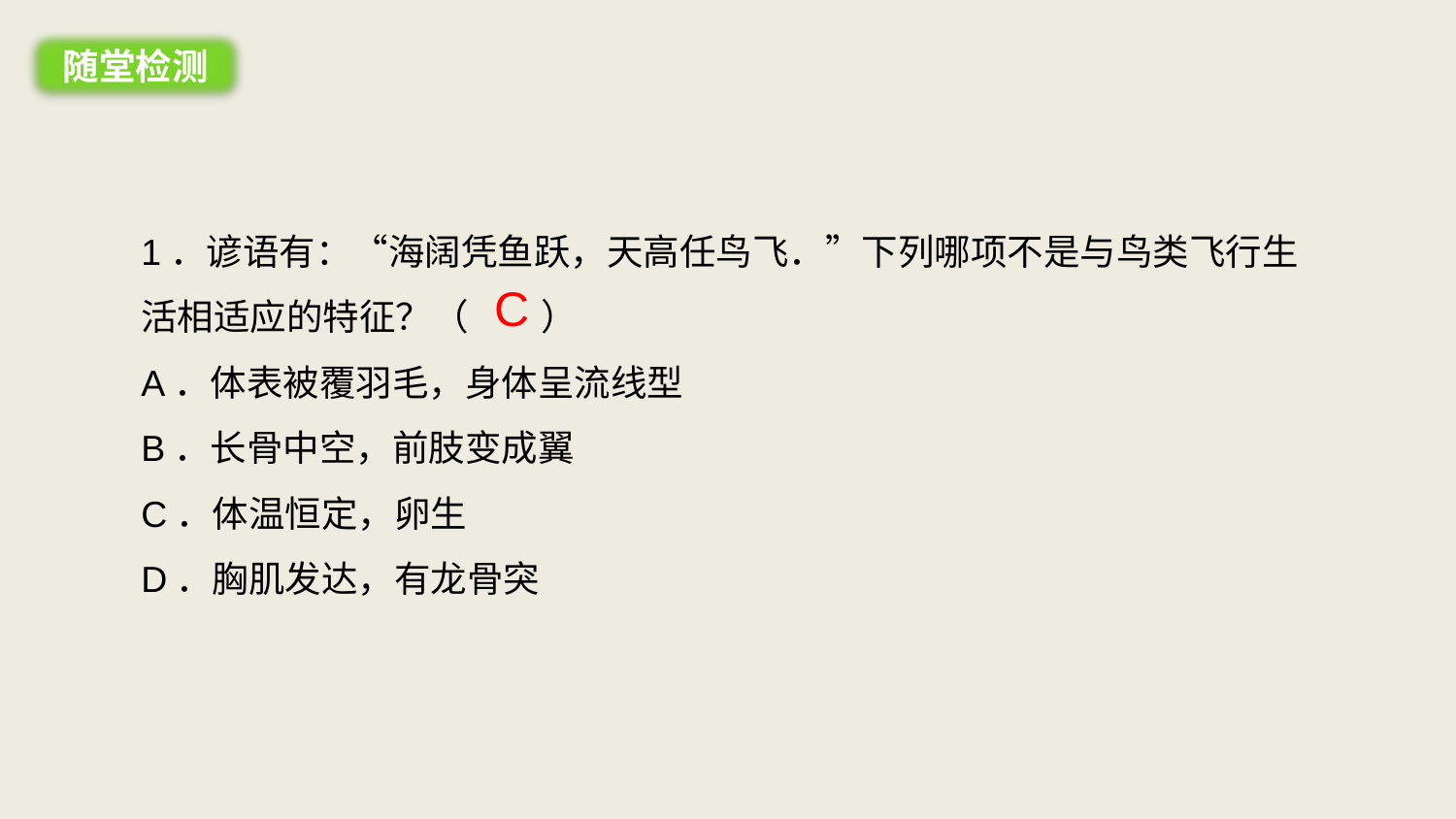

随堂检测
1．谚语有：“海阔凭鱼跃，天高任鸟飞．”下列哪项不是与鸟类飞行生活相适应的特征？（　　）
A．体表被覆羽毛，身体呈流线型
B．长骨中空，前肢变成翼
C．体温恒定，卵生
D．胸肌发达，有龙骨突
C